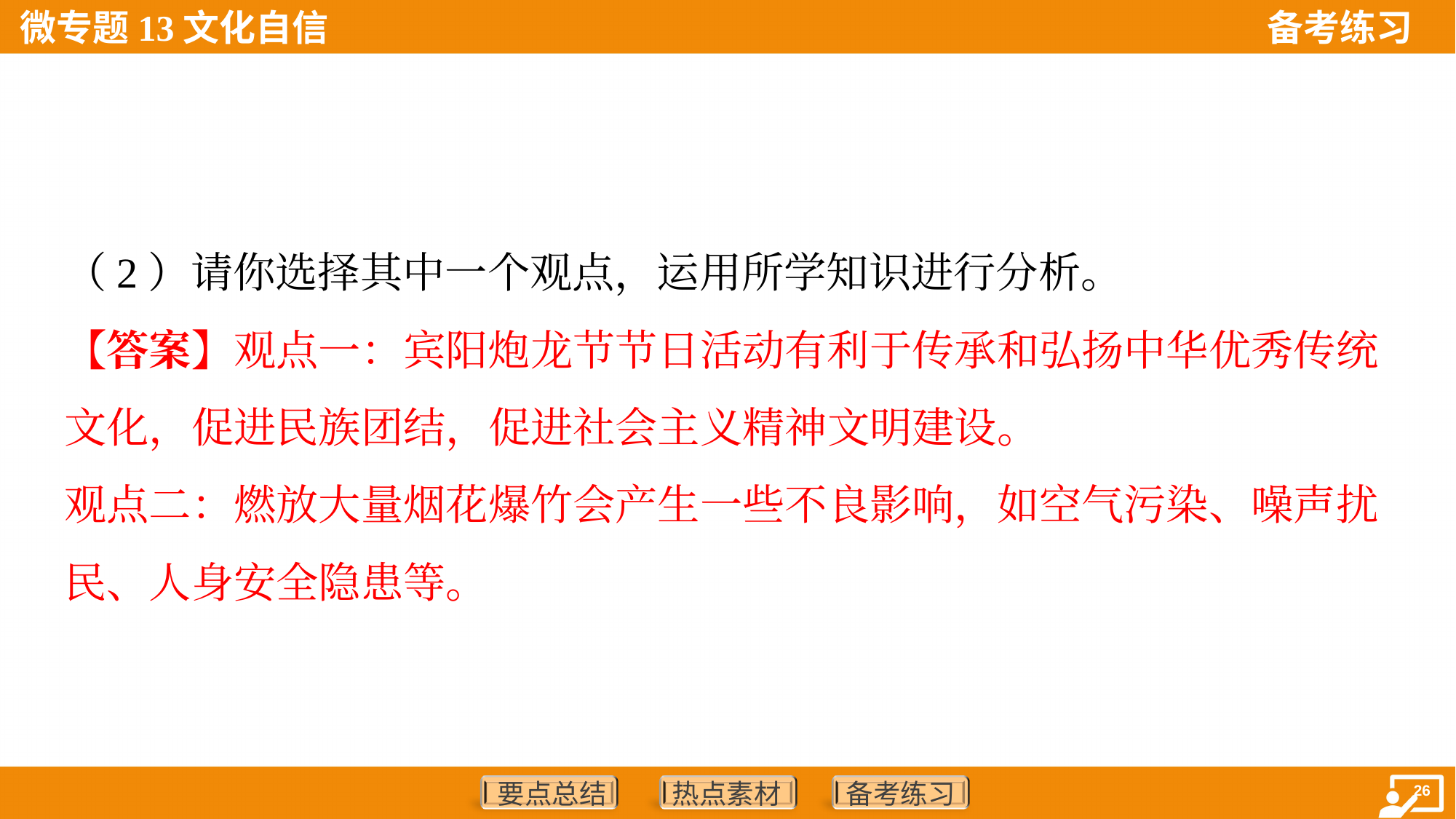

（2）请你选择其中一个观点，运用所学知识进行分析。
【答案】观点一：宾阳炮龙节节日活动有利于传承和弘扬中华优秀传统
文化，促进民族团结，促进社会主义精神文明建设。
观点二：燃放大量烟花爆竹会产生一些不良影响，如空气污染、噪声扰
民、人身安全隐患等。